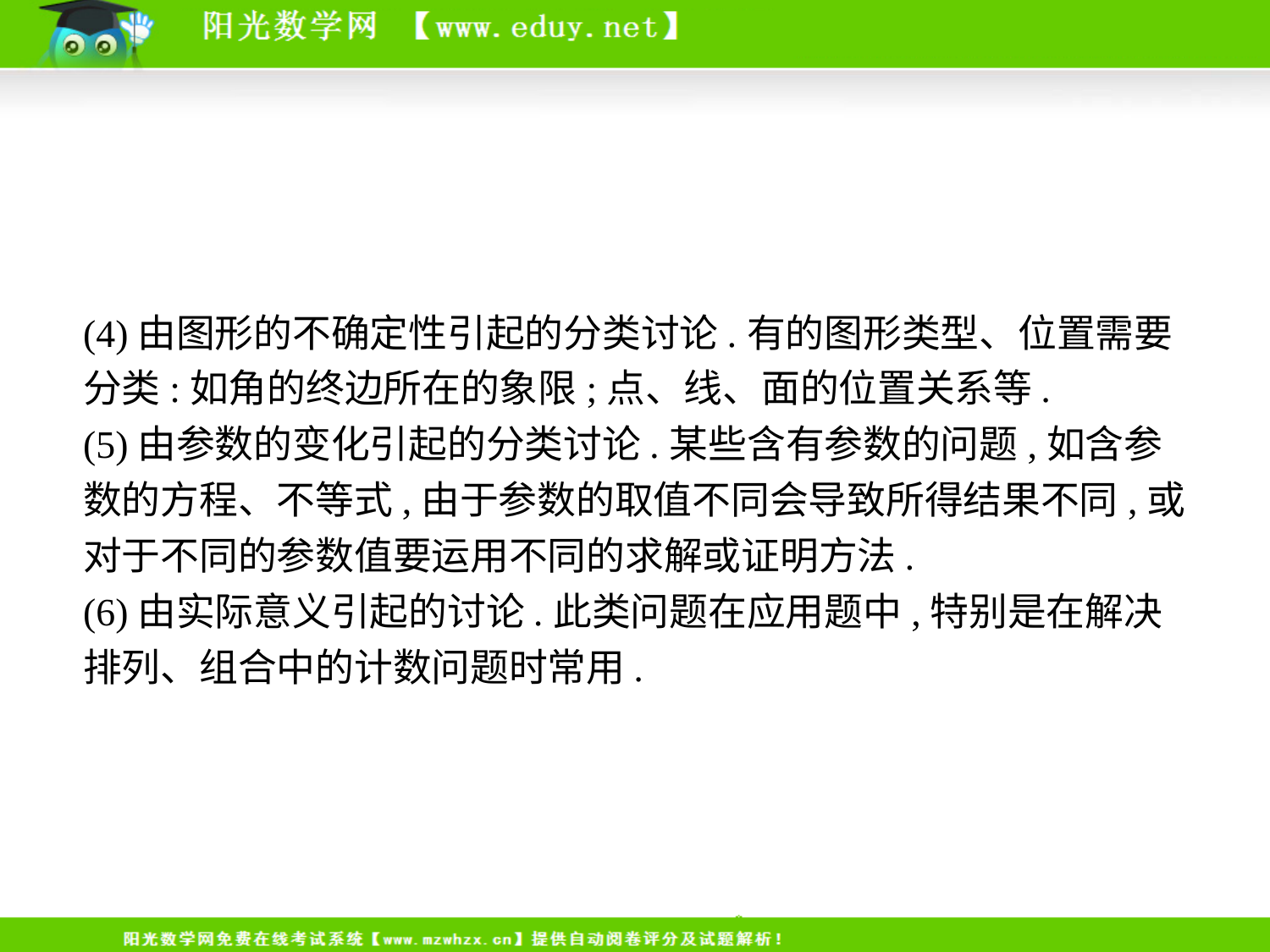

(4)由图形的不确定性引起的分类讨论.有的图形类型、位置需要分类:如角的终边所在的象限;点、线、面的位置关系等.
(5)由参数的变化引起的分类讨论.某些含有参数的问题,如含参数的方程、不等式,由于参数的取值不同会导致所得结果不同,或对于不同的参数值要运用不同的求解或证明方法.
(6)由实际意义引起的讨论.此类问题在应用题中,特别是在解决排列、组合中的计数问题时常用.